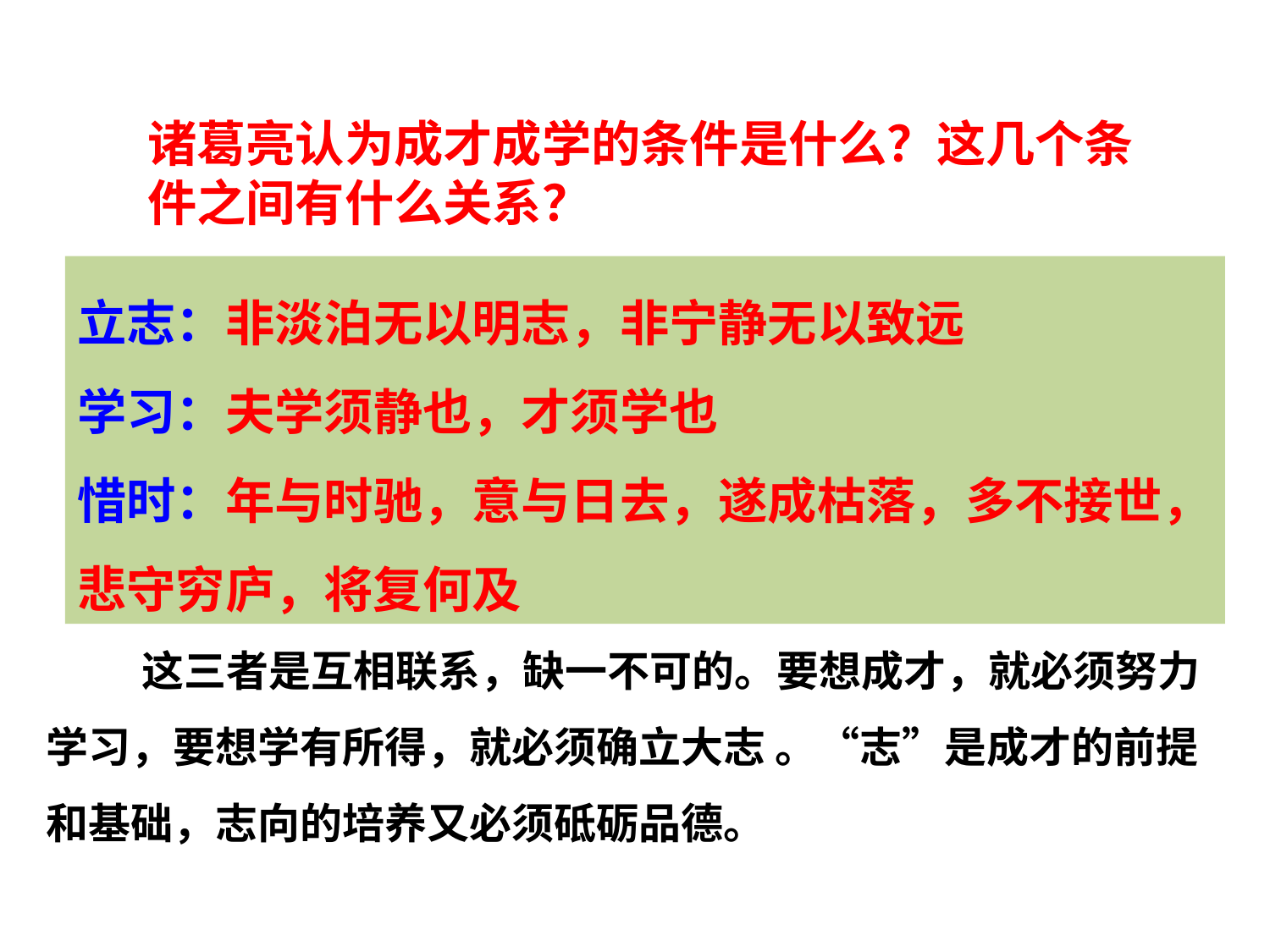

诸葛亮认为成才成学的条件是什么？这几个条件之间有什么关系？
立志：非淡泊无以明志，非宁静无以致远
学习：夫学须静也，才须学也
惜时：年与时驰，意与日去，遂成枯落，多不接世，悲守穷庐，将复何及
         这三者是互相联系，缺一不可的。要想成才，就必须努力学习，要想学有所得，就必须确立大志 。“志”是成才的前提和基础，志向的培养又必须砥砺品德。